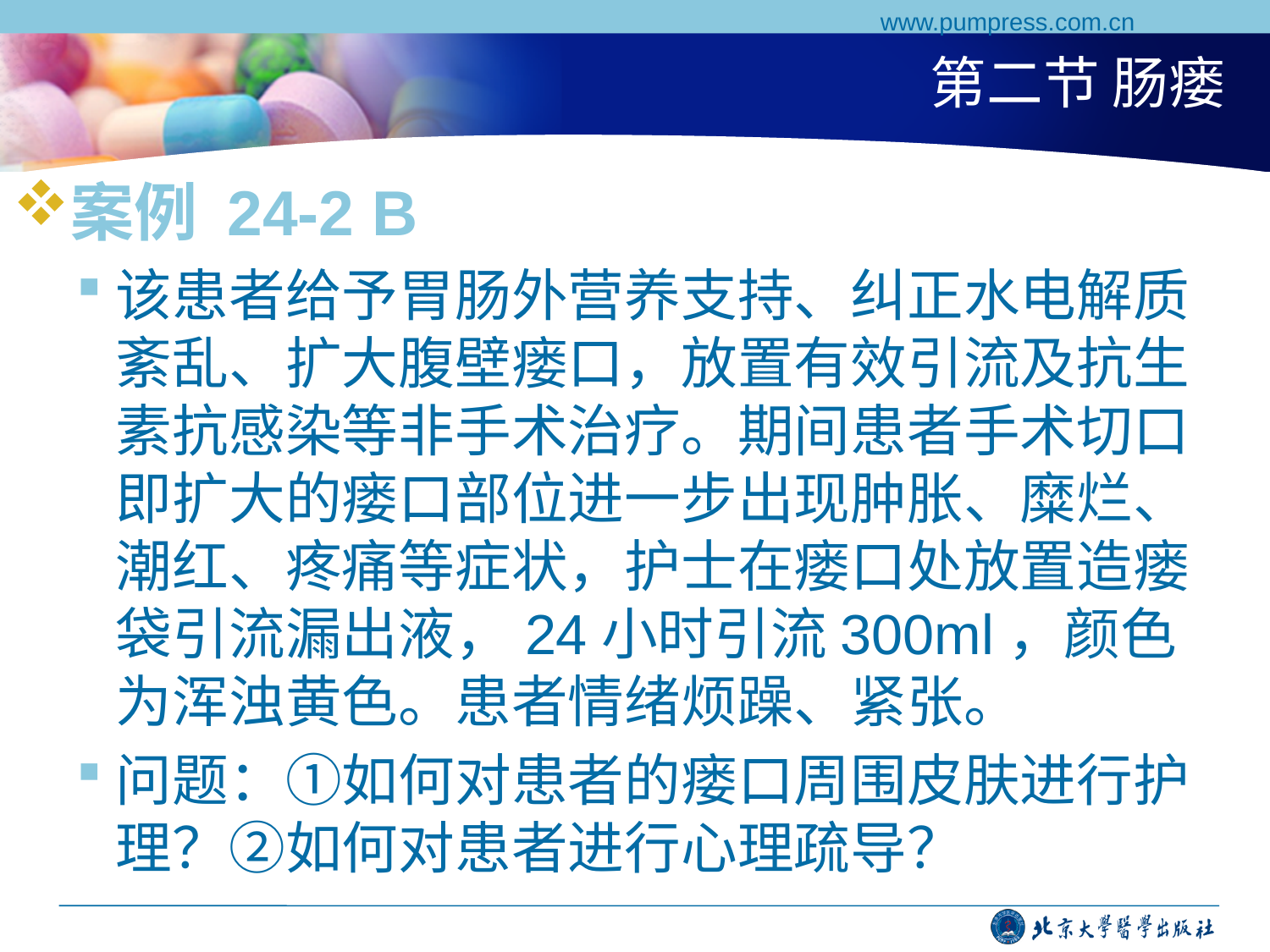

www.pumpress.com.cn
# 第二节 肠瘘
案例 24-2 B
该患者给予胃肠外营养支持、纠正水电解质紊乱、扩大腹壁瘘口，放置有效引流及抗生素抗感染等非手术治疗。期间患者手术切口即扩大的瘘口部位进一步出现肿胀、糜烂、潮红、疼痛等症状，护士在瘘口处放置造瘘袋引流漏出液，24小时引流300ml，颜色为浑浊黄色。患者情绪烦躁、紧张。
问题：①如何对患者的瘘口周围皮肤进行护理？②如何对患者进行心理疏导？